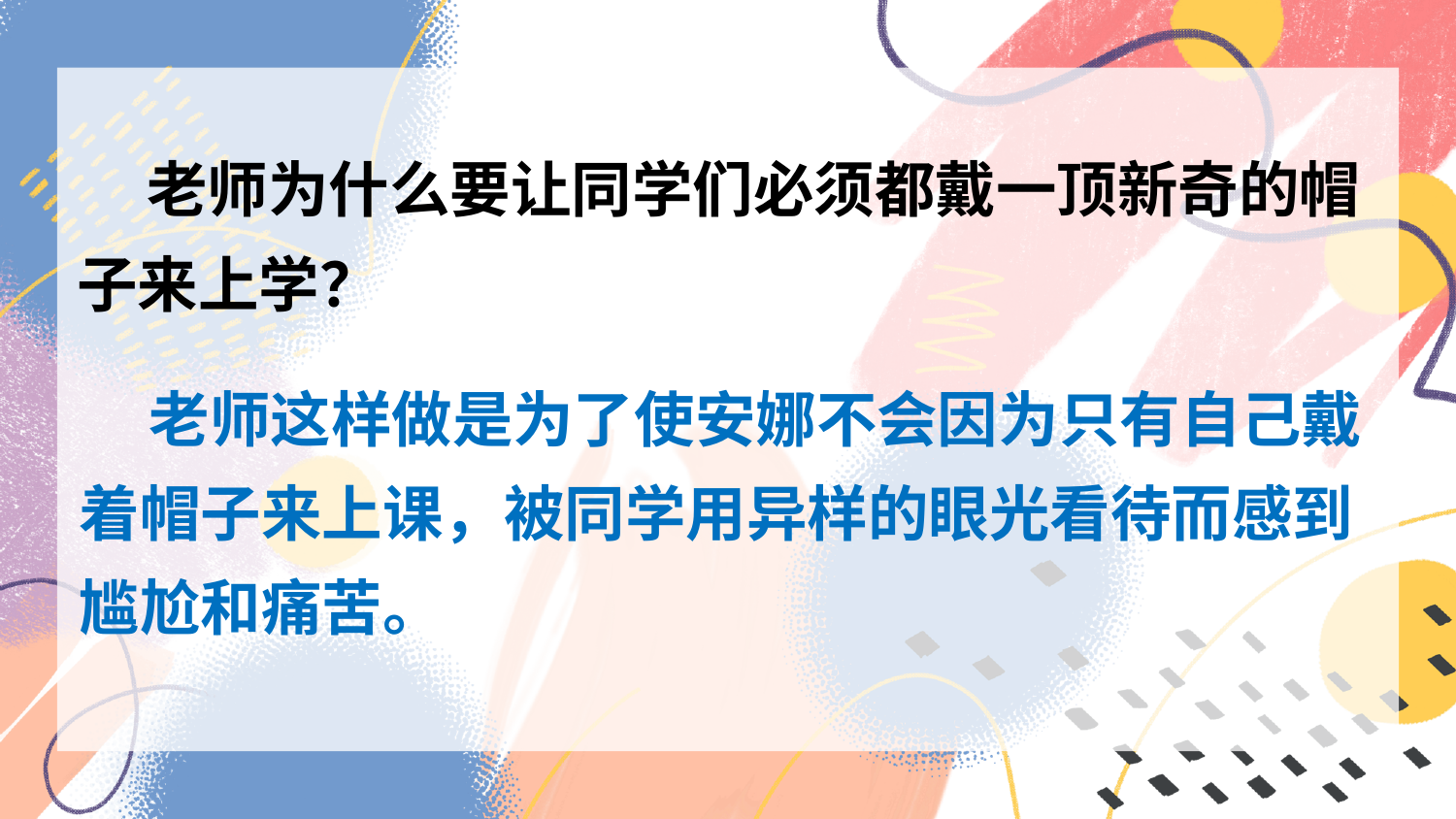

老师为什么要让同学们必须都戴一顶新奇的帽子来上学？
    老师这样做是为了使安娜不会因为只有自己戴着帽子来上课，被同学用异样的眼光看待而感到尴尬和痛苦。